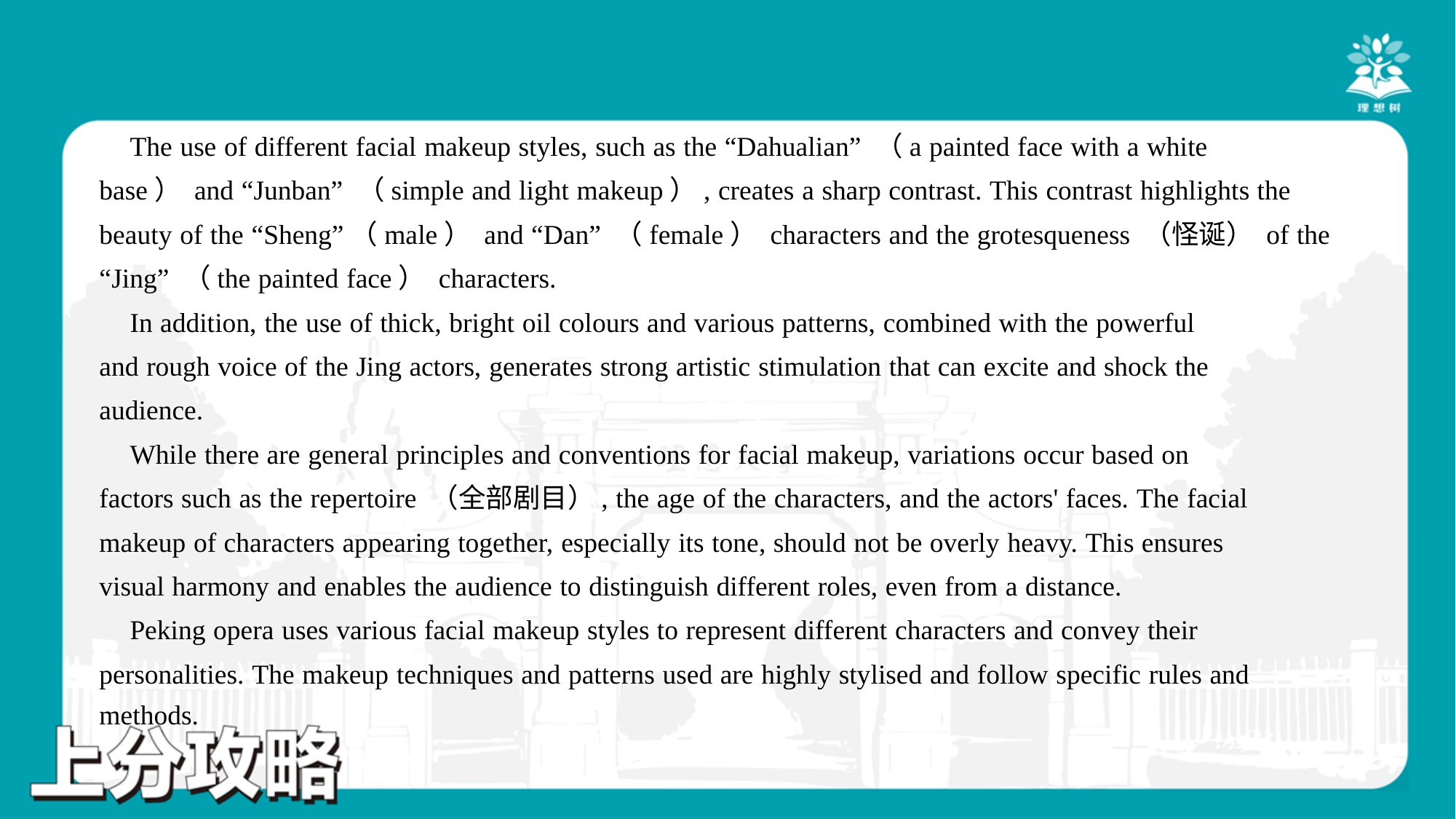

The use of different facial makeup styles, such as the “Dahualian” （a painted face with a white
base） and “Junban” （simple and light makeup）, creates a sharp contrast. This contrast highlights the
beauty of the “Sheng”（male） and “Dan” （female） characters and the grotesqueness （怪诞） of the
“Jing” （the painted face） characters.
    In addition, the use of thick, bright oil colours and various patterns, combined with the powerful
and rough voice of the Jing actors, generates strong artistic stimulation that can excite and shock the
audience.
    While there are general principles and conventions for facial makeup, variations occur based on
factors such as the repertoire （全部剧目）, the age of the characters, and the actors' faces. The facial
makeup of characters appearing together, especially its tone, should not be overly heavy. This ensures
visual harmony and enables the audience to distinguish different roles, even from a distance.
    Peking opera uses various facial makeup styles to represent different characters and convey their
personalities. The makeup techniques and patterns used are highly stylised and follow specific rules and
methods.#8